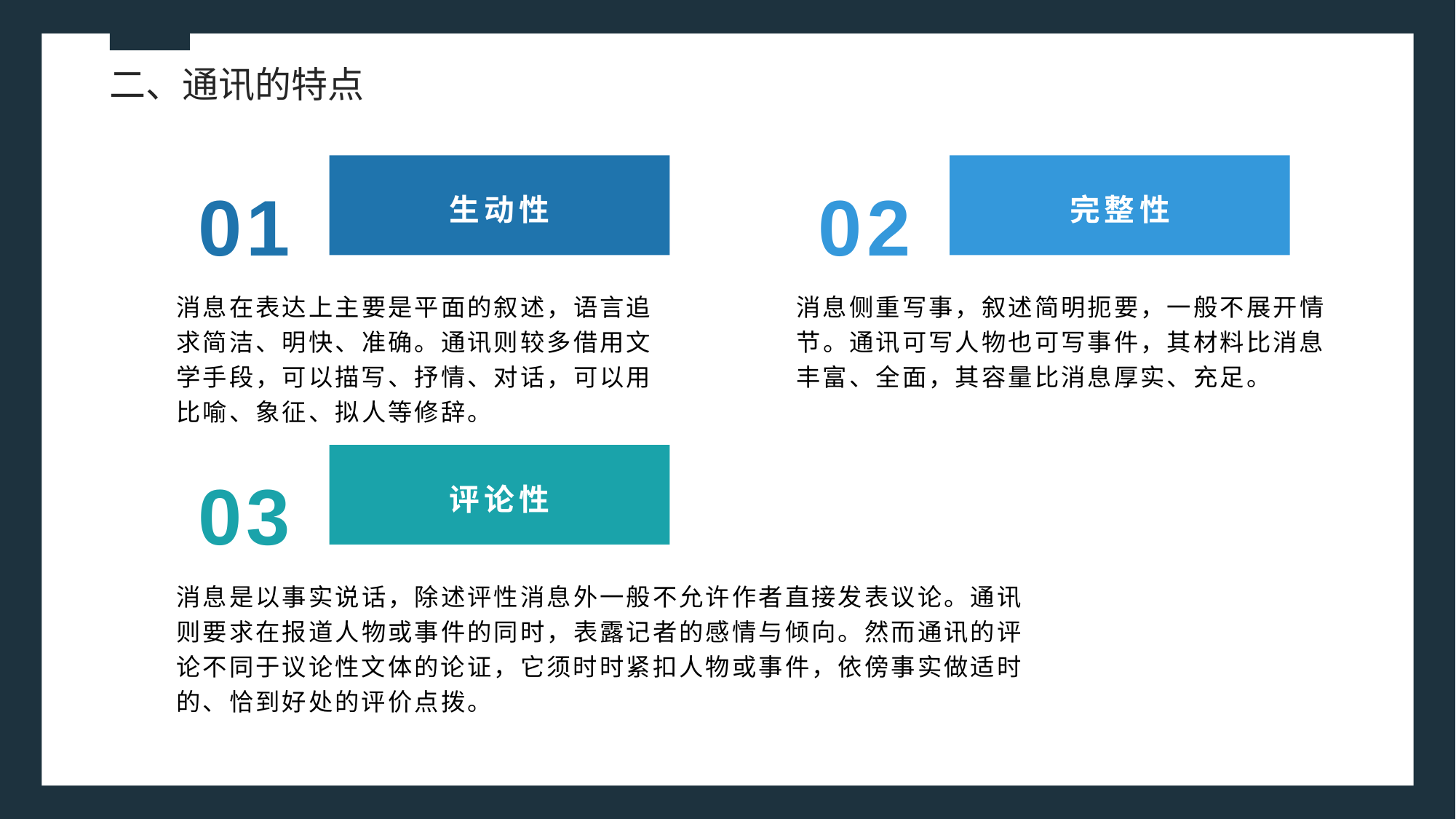

二、通讯的特点
01
02
生动性
完整性
消息在表达上主要是平面的叙述，语言追求简洁、明快、准确。通讯则较多借用文
学手段，可以描写、抒情、对话，可以用比喻、象征、拟人等修辞。
消息侧重写事，叙述简明扼要，一般不展开情节。通讯可写人物也可写事件，其材料比消息丰富、全面，其容量比消息厚实、充足。
03
评论性
消息是以事实说话，除述评性消息外一般不允许作者直接发表议论。通讯则要求在报道人物或事件的同时，表露记者的感情与倾向。然而通讯的评论不同于议论性文体的论证，它须时时紧扣人物或事件，依傍事实做适时的、恰到好处的评价点拨。